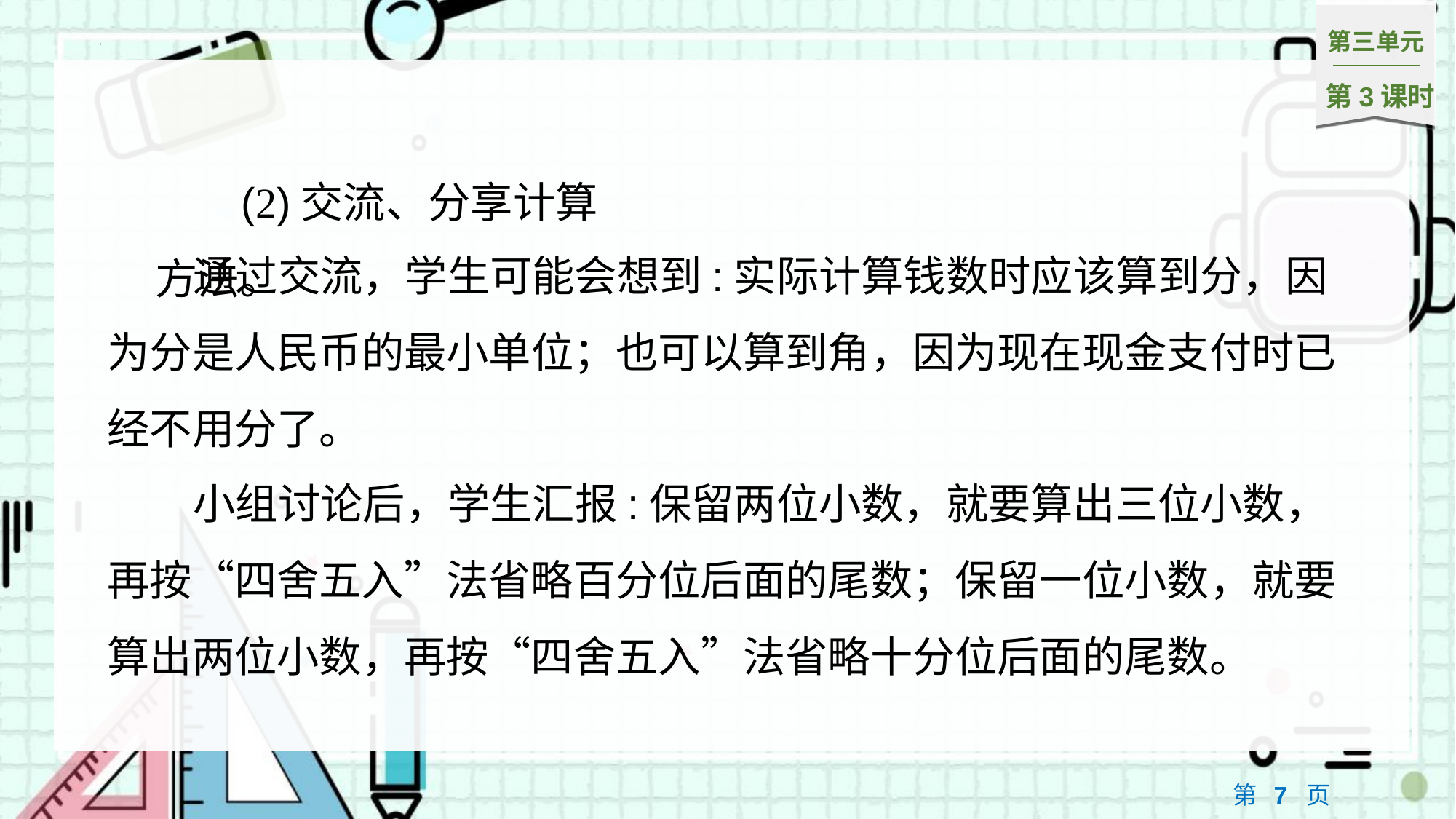

(2)交流、分享计算方法。
通过交流，学生可能会想到:实际计算钱数时应该算到分，因为分是人民币的最小单位；也可以算到角，因为现在现金支付时已经不用分了。
小组讨论后，学生汇报:保留两位小数，就要算出三位小数，再按“四舍五入”法省略百分位后面的尾数；保留一位小数，就要算出两位小数，再按“四舍五入”法省略十分位后面的尾数。